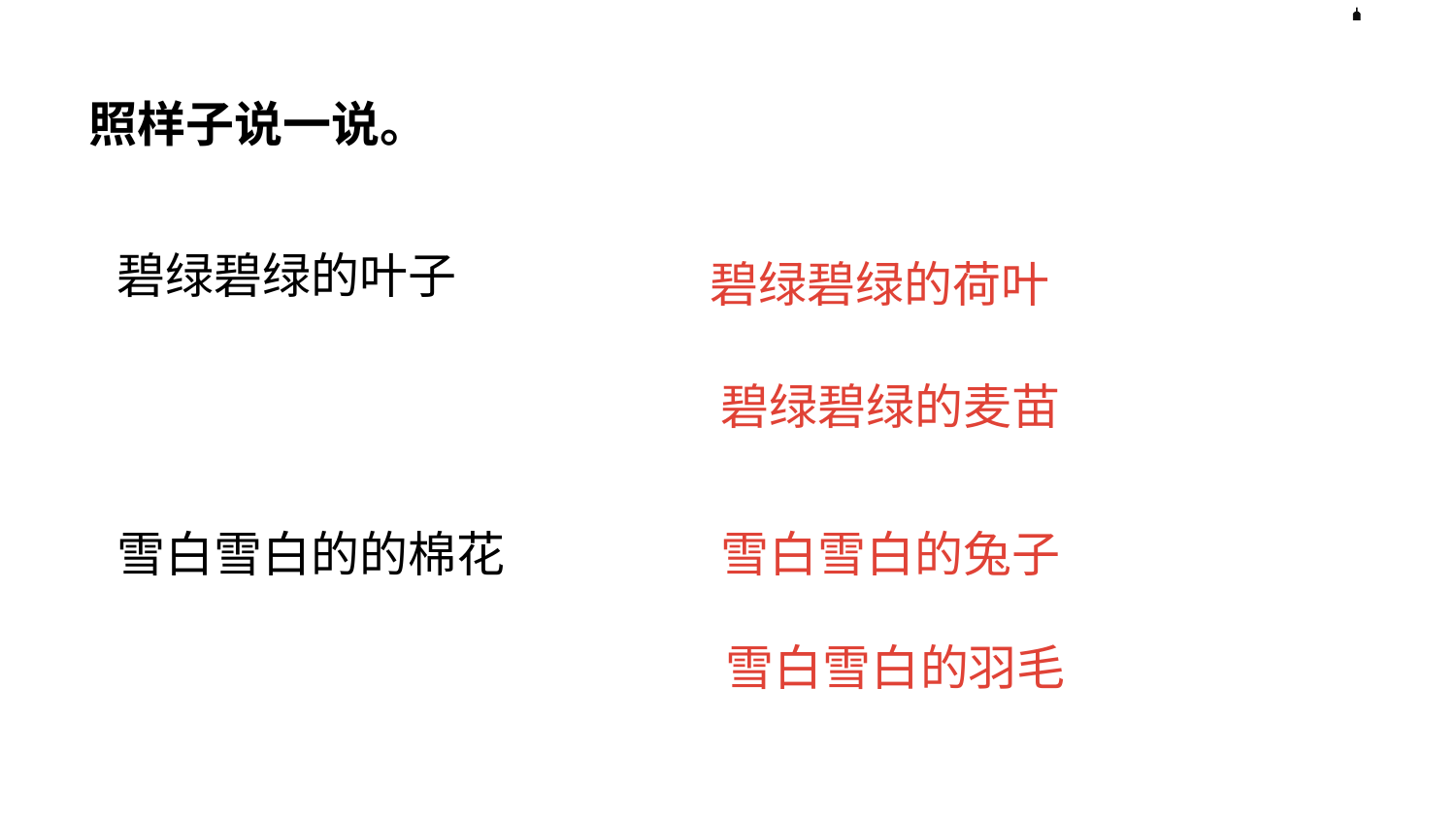

照样子说一说。
碧绿碧绿的叶子
碧绿碧绿的荷叶
碧绿碧绿的麦苗
雪白雪白的的棉花
雪白雪白的兔子
雪白雪白的羽毛